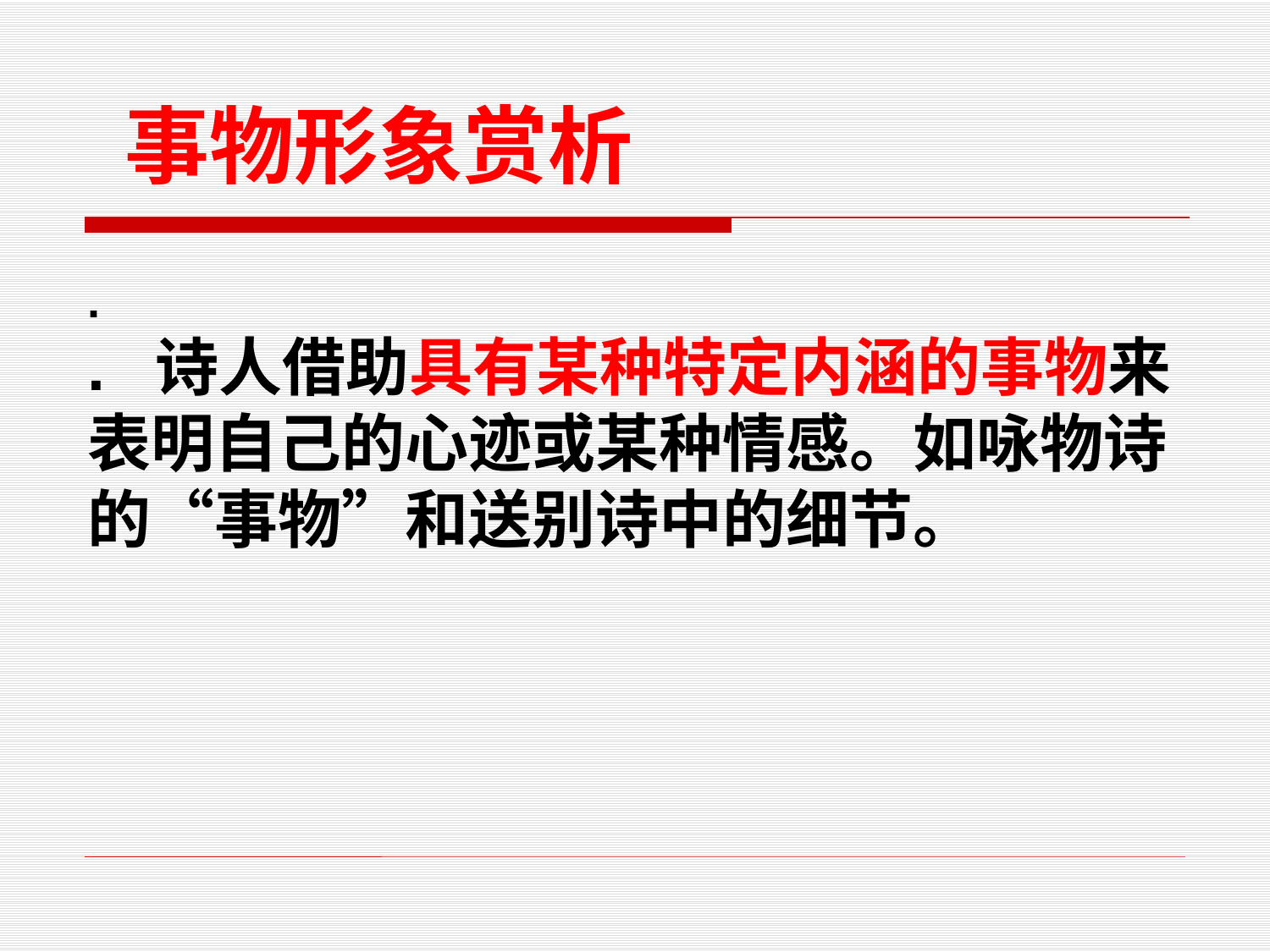

事物形象赏析
.
.  诗人借助具有某种特定内涵的事物来表明自己的心迹或某种情感。如咏物诗的“事物”和送别诗中的细节。